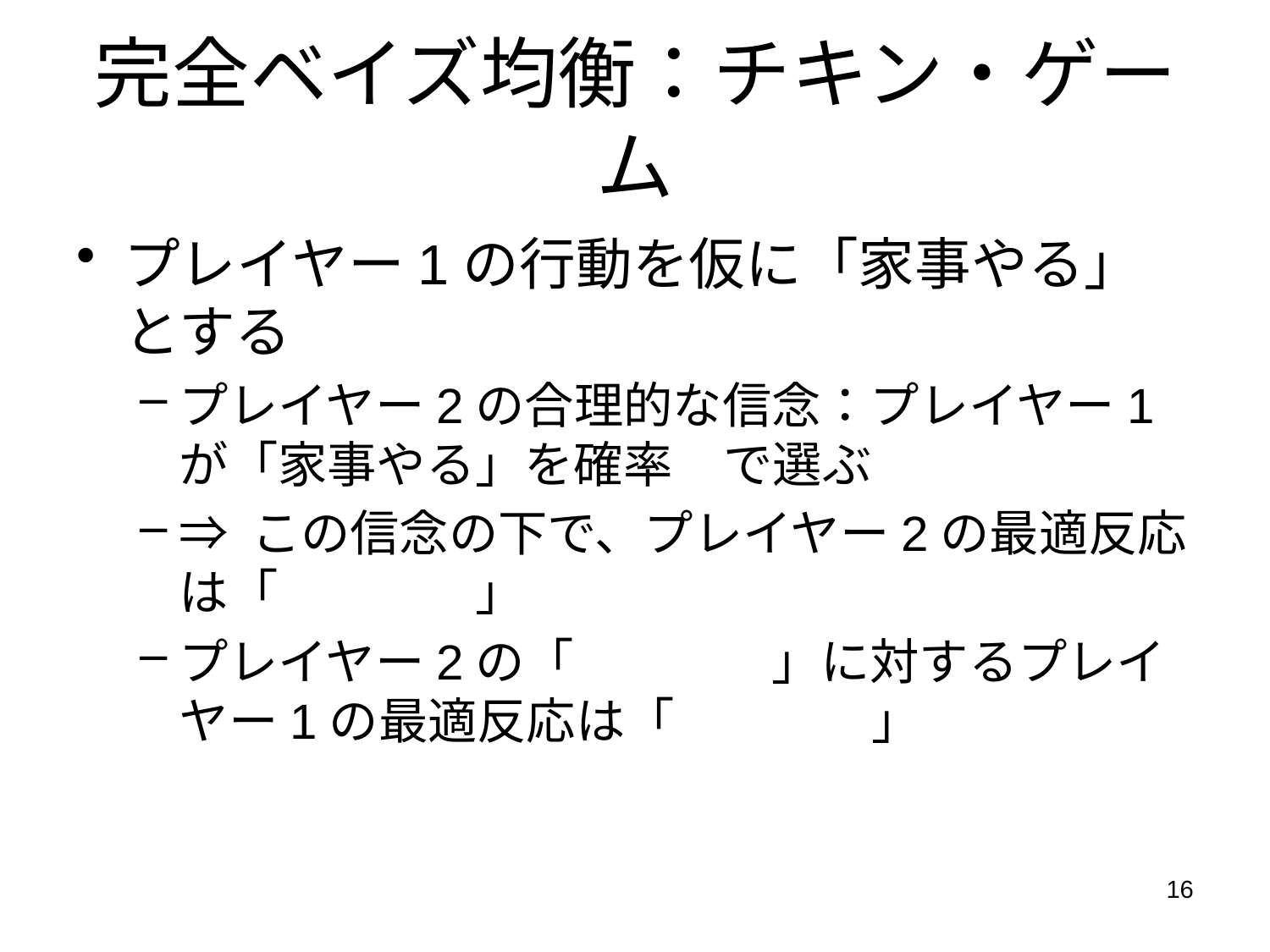

# 完全ベイズ均衡：チキン・ゲーム
プレイヤー1の行動を仮に「家事やる」とする
プレイヤー2の合理的な信念：プレイヤー1が「家事やる」を確率1で選ぶ
⇒ この信念の下で、プレイヤー2の最適反応は「やらない」
プレイヤー2の「やらない」に対するプレイヤー1の最適反応は「家事やる」

16